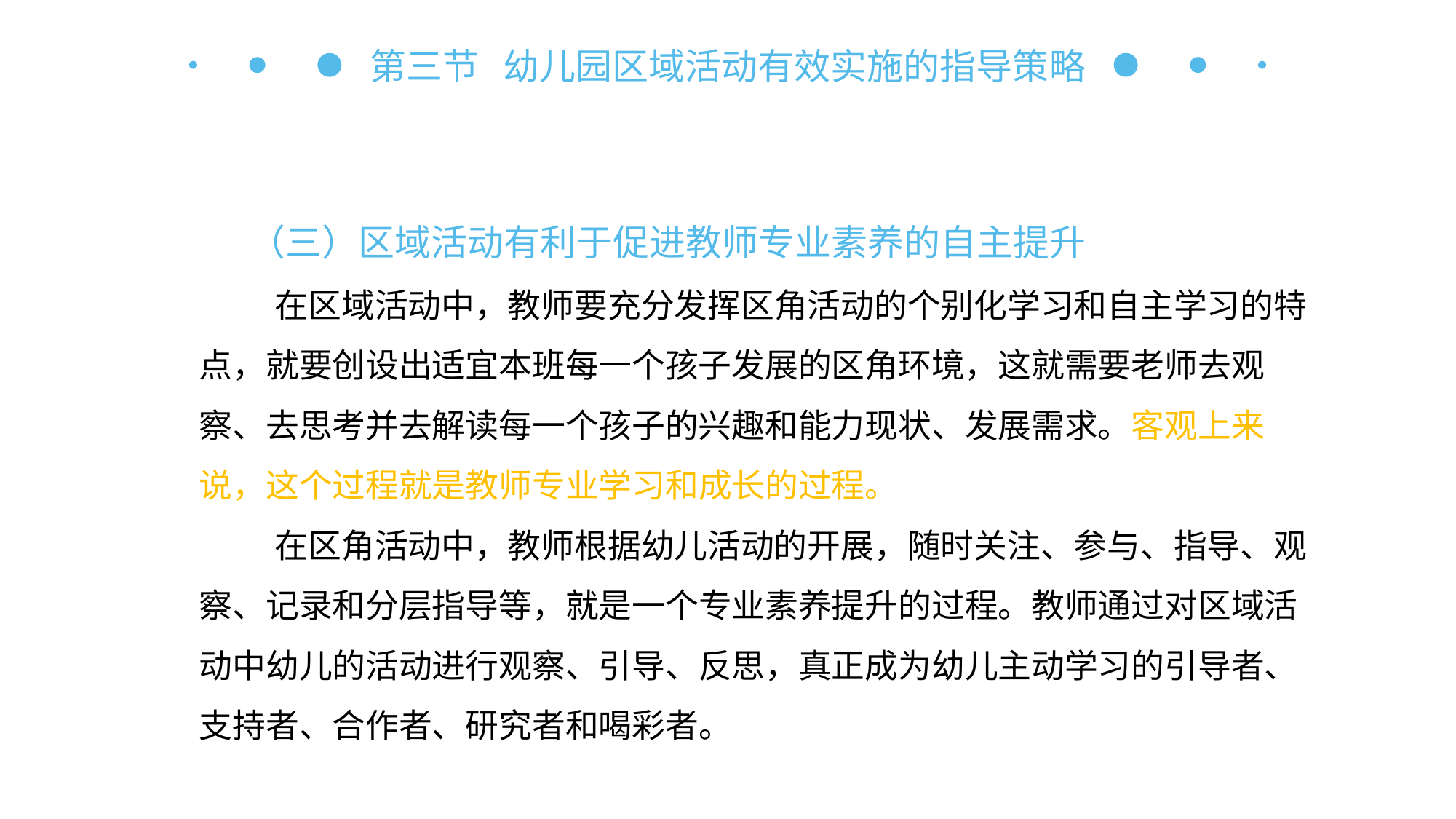

第三节   幼儿园区域活动有效实施的指导策略

（三）区域活动有利于促进教师专业素养的自主提升
在区域活动中，教师要充分发挥区角活动的个别化学习和自主学习的特点，就要创设出适宜本班每一个孩子发展的区角环境，这就需要老师去观察、去思考并去解读每一个孩子的兴趣和能力现状、发展需求。客观上来说，这个过程就是教师专业学习和成长的过程。
在区角活动中，教师根据幼儿活动的开展，随时关注、参与、指导、观察、记录和分层指导等，就是一个专业素养提升的过程。教师通过对区域活动中幼儿的活动进行观察、引导、反思，真正成为幼儿主动学习的引导者、支持者、合作者、研究者和喝彩者。